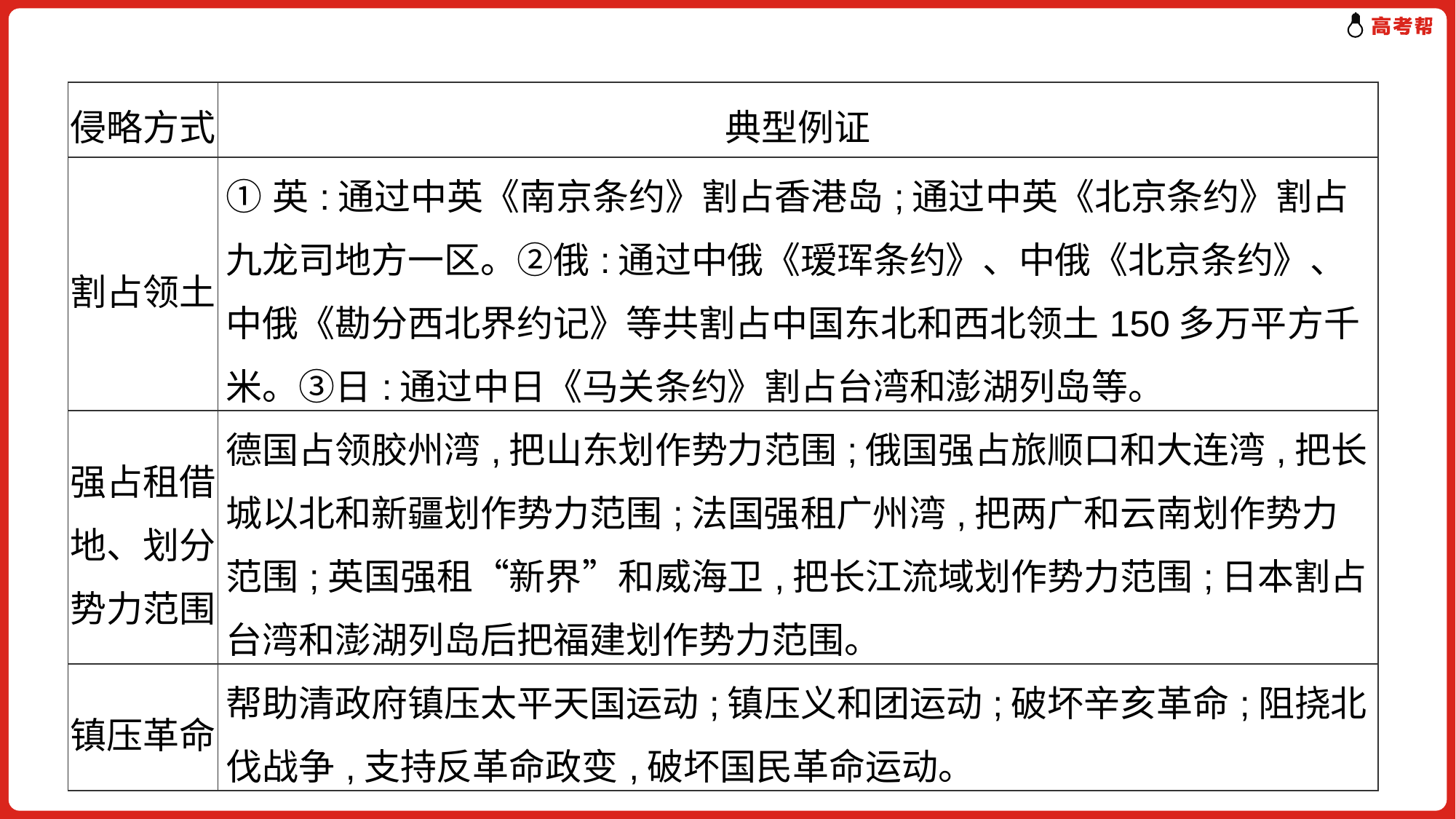

| 侵略方式 | 典型例证 |
| --- | --- |
| 割占领土 | ①英:通过中英《南京条约》割占香港岛;通过中英《北京条约》割占九龙司地方一区。②俄:通过中俄《瑷珲条约》、中俄《北京条约》、中俄《勘分西北界约记》等共割占中国东北和西北领土150多万平方千米。③日:通过中日《马关条约》割占台湾和澎湖列岛等。 |
| 强占租借地、划分势力范围 | 德国占领胶州湾,把山东划作势力范围;俄国强占旅顺口和大连湾,把长城以北和新疆划作势力范围;法国强租广州湾,把两广和云南划作势力范围;英国强租“新界”和威海卫,把长江流域划作势力范围;日本割占台湾和澎湖列岛后把福建划作势力范围。 |
| 镇压革命 | 帮助清政府镇压太平天国运动;镇压义和团运动;破坏辛亥革命;阻挠北伐战争,支持反革命政变,破坏国民革命运动。 |